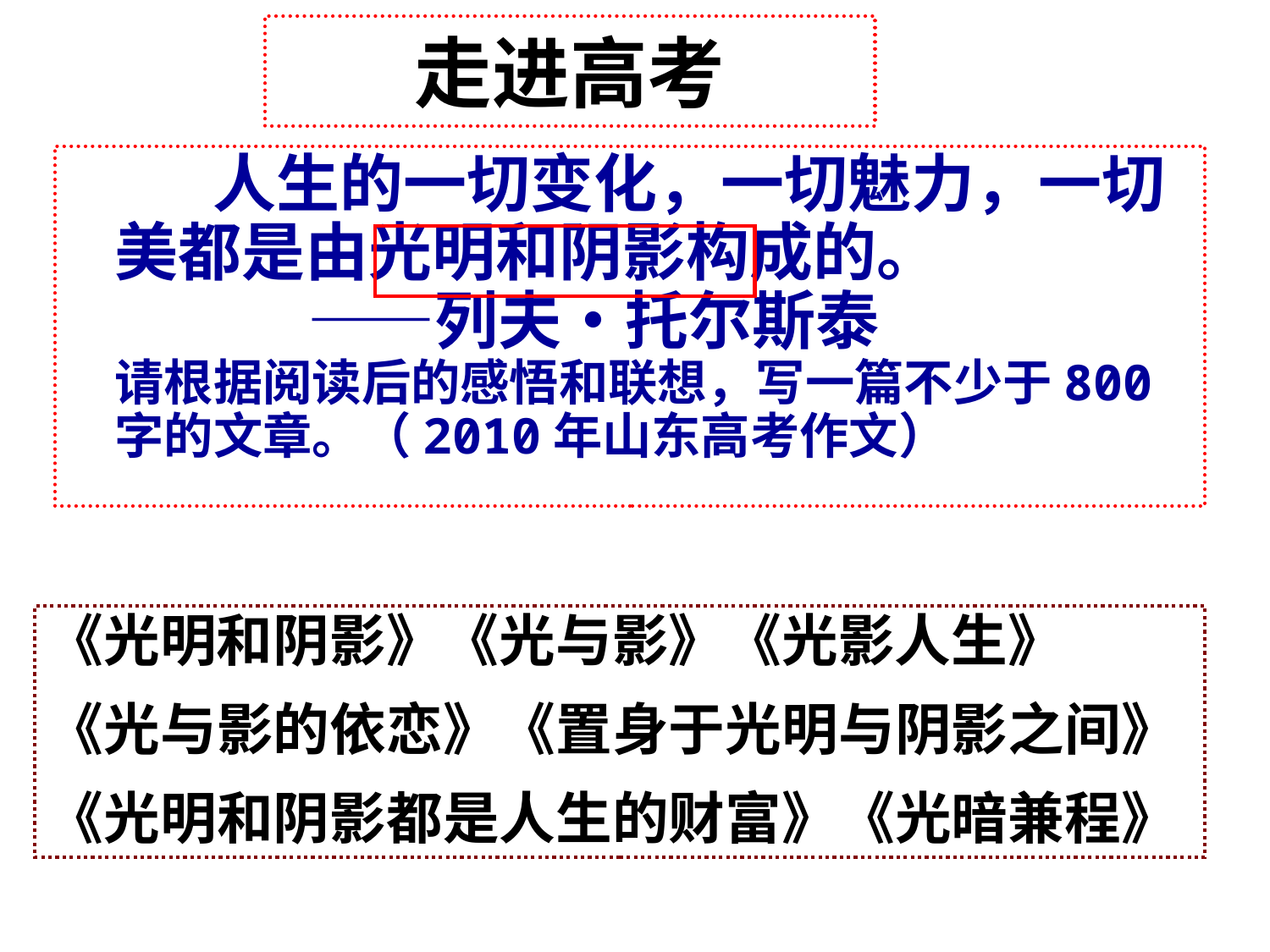

# 走进高考
　       人生的一切变化，一切魅力，一切美都是由光明和阴影构成的。
　         ——列夫•托尔斯泰
请根据阅读后的感悟和联想，写一篇不少于800字的文章。（2010年山东高考作文）

《光明和阴影》《光与影》《光影人生》
《光与影的依恋》《置身于光明与阴影之间》
《光明和阴影都是人生的财富》《光暗兼程》